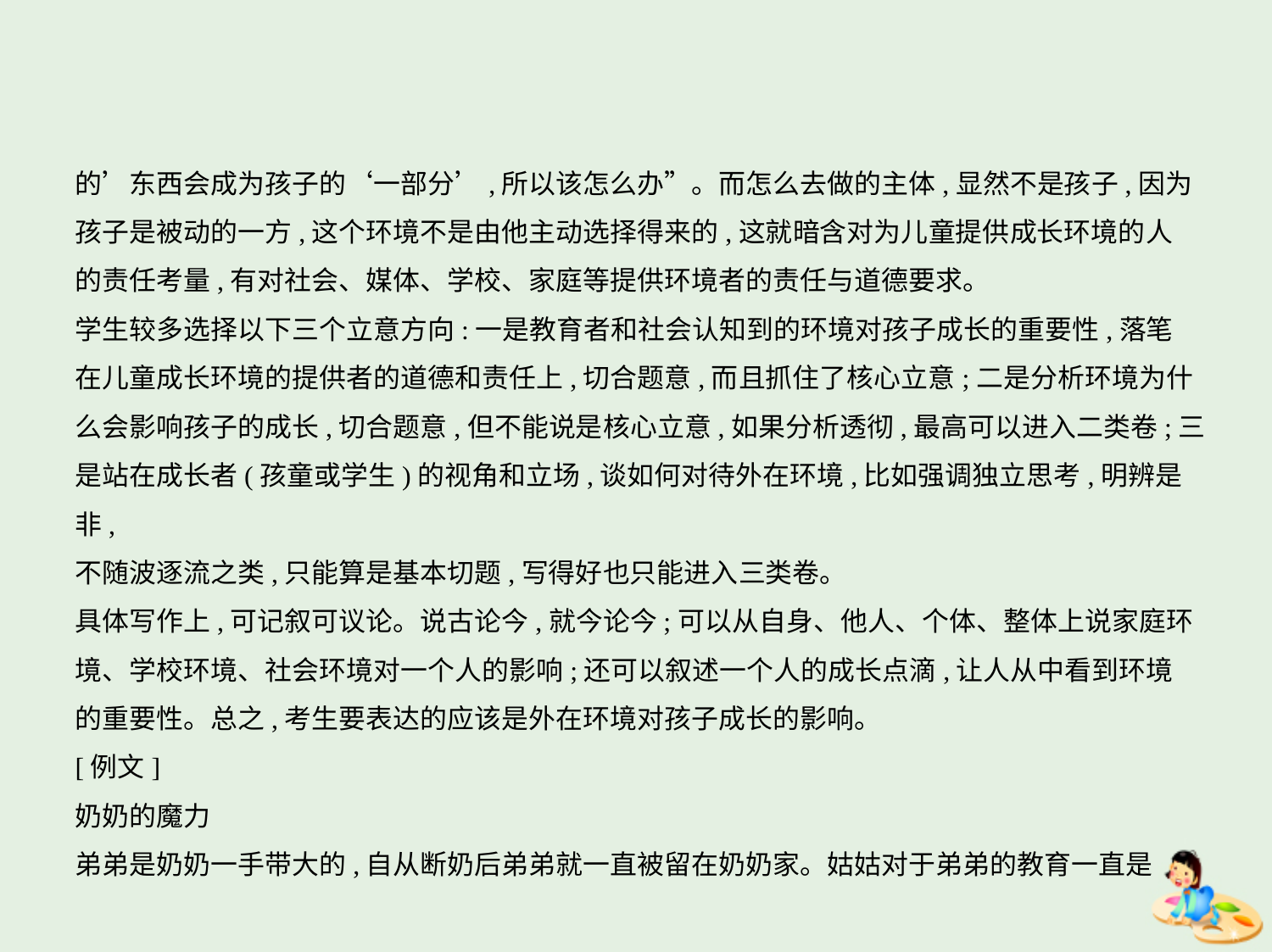

的’东西会成为孩子的‘一部分’,所以该怎么办”。而怎么去做的主体,显然不是孩子,因为
孩子是被动的一方,这个环境不是由他主动选择得来的,这就暗含对为儿童提供成长环境的人
的责任考量,有对社会、媒体、学校、家庭等提供环境者的责任与道德要求。
学生较多选择以下三个立意方向:一是教育者和社会认知到的环境对孩子成长的重要性,落笔
在儿童成长环境的提供者的道德和责任上,切合题意,而且抓住了核心立意;二是分析环境为什
么会影响孩子的成长,切合题意,但不能说是核心立意,如果分析透彻,最高可以进入二类卷;三
是站在成长者(孩童或学生)的视角和立场,谈如何对待外在环境,比如强调独立思考,明辨是非,
不随波逐流之类,只能算是基本切题,写得好也只能进入三类卷。
具体写作上,可记叙可议论。说古论今,就今论今;可以从自身、他人、个体、整体上说家庭环
境、学校环境、社会环境对一个人的影响;还可以叙述一个人的成长点滴,让人从中看到环境
的重要性。总之,考生要表达的应该是外在环境对孩子成长的影响。
[例文]
奶奶的魔力
弟弟是奶奶一手带大的,自从断奶后弟弟就一直被留在奶奶家。姑姑对于弟弟的教育一直是